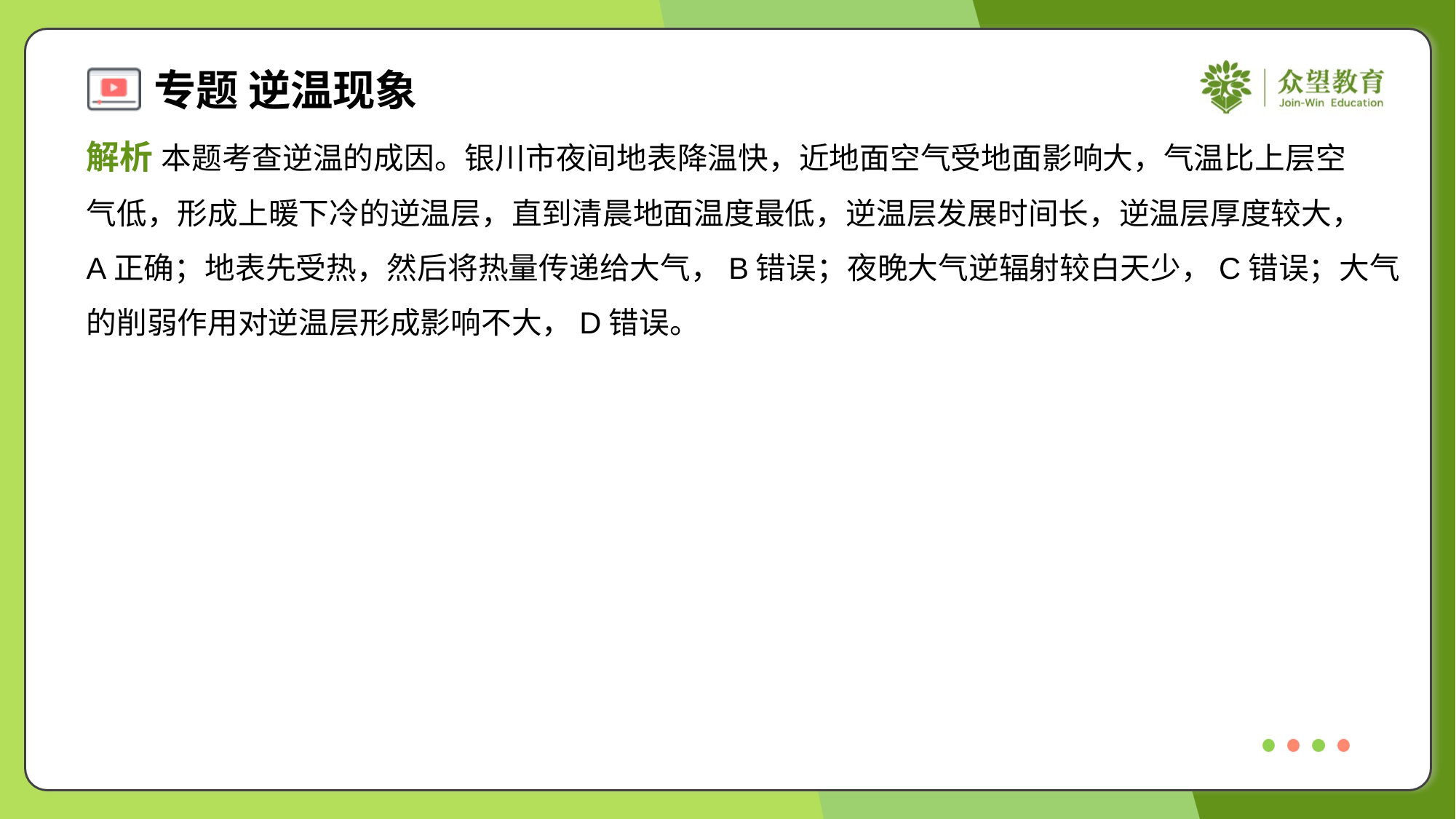

解析 本题考查逆温的成因。银川市夜间地表降温快，近地面空气受地面影响大，气温比上层空
气低，形成上暖下冷的逆温层，直到清晨地面温度最低，逆温层发展时间长，逆温层厚度较大，
A正确；地表先受热，然后将热量传递给大气，B错误；夜晚大气逆辐射较白天少，C错误；大气
的削弱作用对逆温层形成影响不大，D错误。